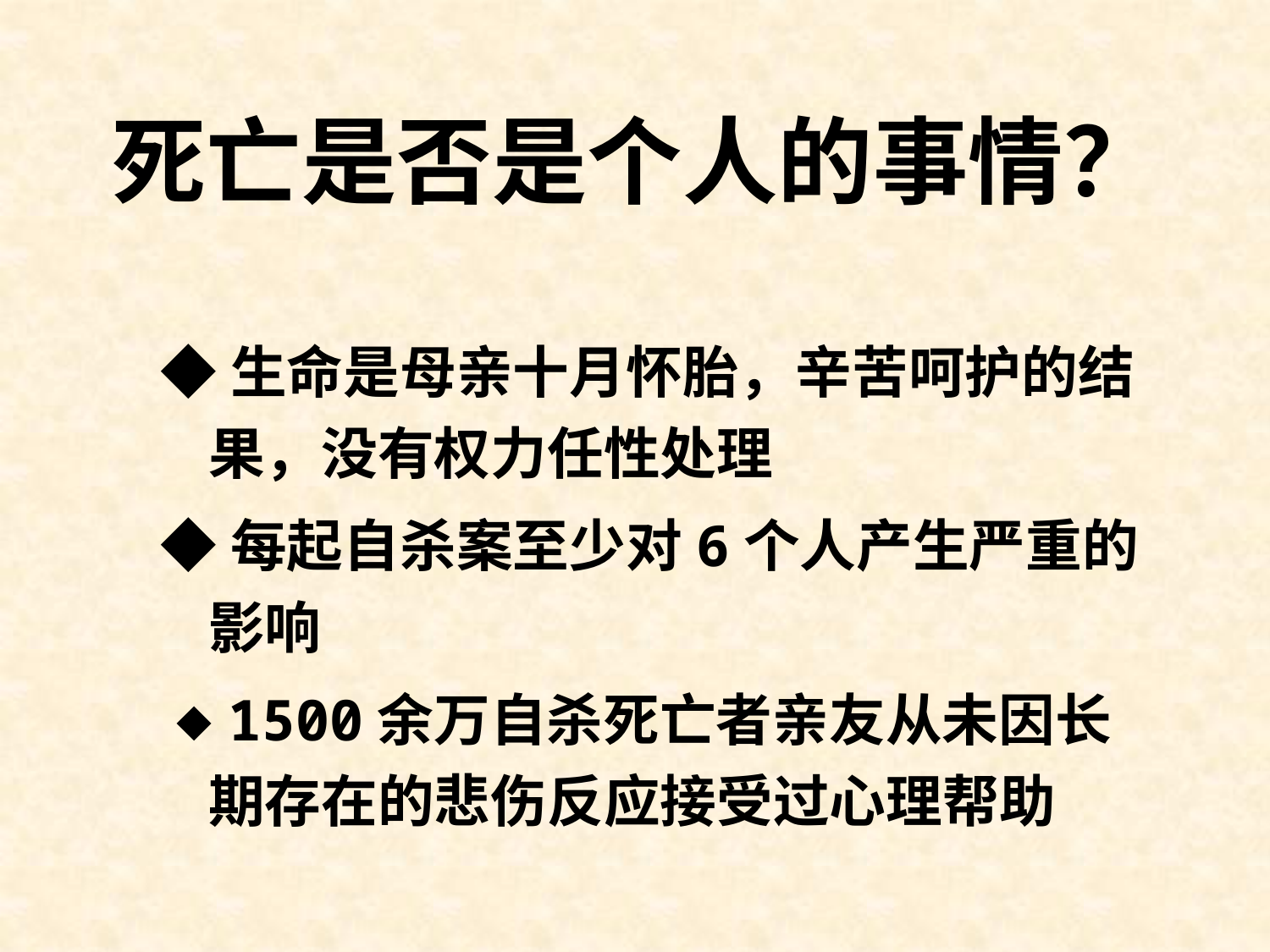

死亡是否是个人的事情？
◆生命是母亲十月怀胎，辛苦呵护的结果，没有权力任性处理
◆每起自杀案至少对6个人产生严重的影响
◆1500余万自杀死亡者亲友从未因长期存在的悲伤反应接受过心理帮助